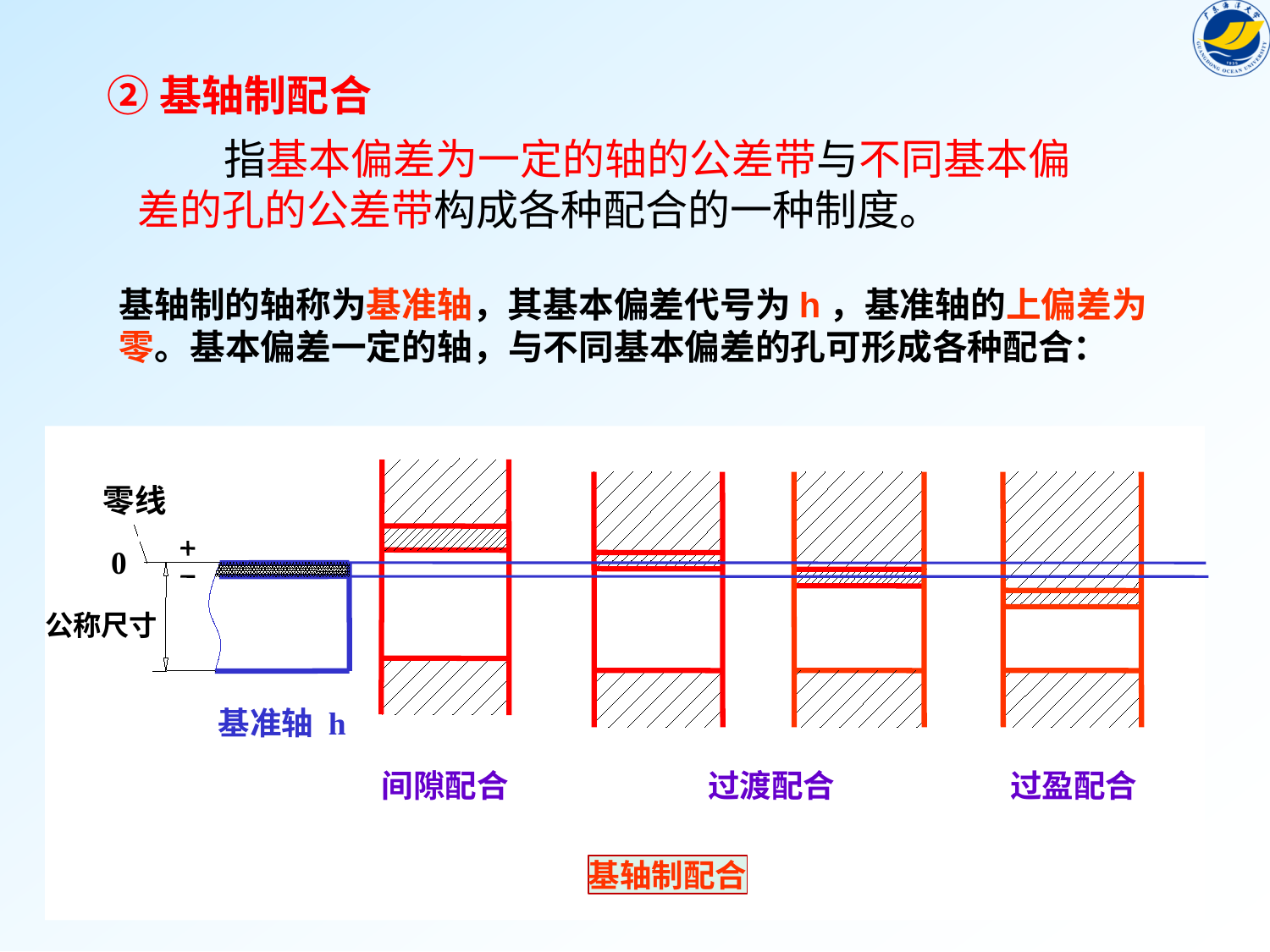

②基轴制配合
        指基本偏差为一定的轴的公差带与不同基本偏差的孔的公差带构成各种配合的一种制度。
基轴制的轴称为基准轴，其基本偏差代号为h，基准轴的上偏差为零。基本偏差一定的轴，与不同基本偏差的孔可形成各种配合：

零线

0
公称尺寸

基准轴 h
间隙配合
过渡配合
过盈配合
基轴制配合